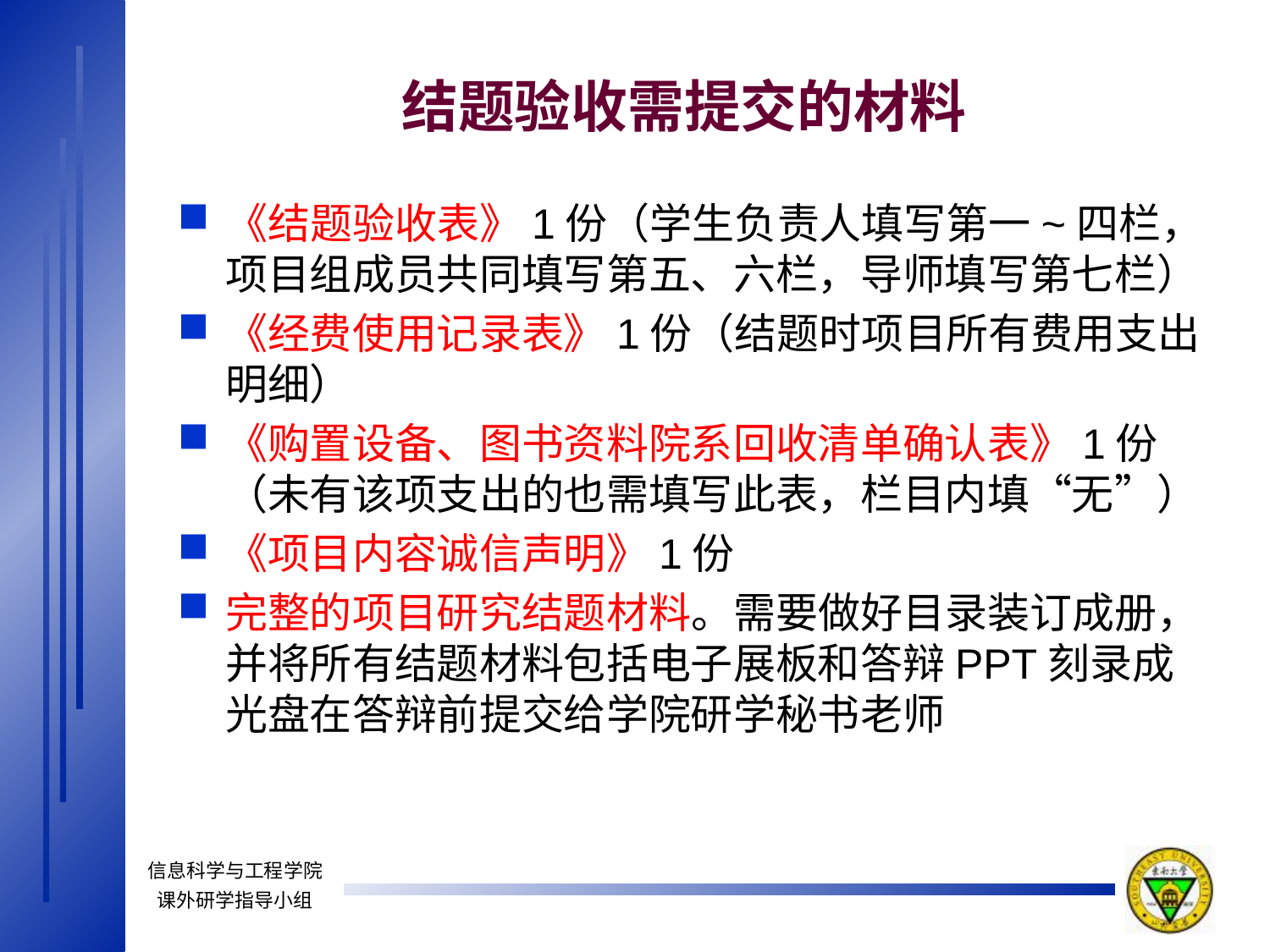

结题验收需提交的材料
《结题验收表》1份（学生负责人填写第一~四栏，项目组成员共同填写第五、六栏，导师填写第七栏）
《经费使用记录表》1份（结题时项目所有费用支出明细）
《购置设备、图书资料院系回收清单确认表》1份（未有该项支出的也需填写此表，栏目内填“无”）
《项目内容诚信声明》1份
完整的项目研究结题材料。需要做好目录装订成册，并将所有结题材料包括电子展板和答辩PPT刻录成光盘在答辩前提交给学院研学秘书老师